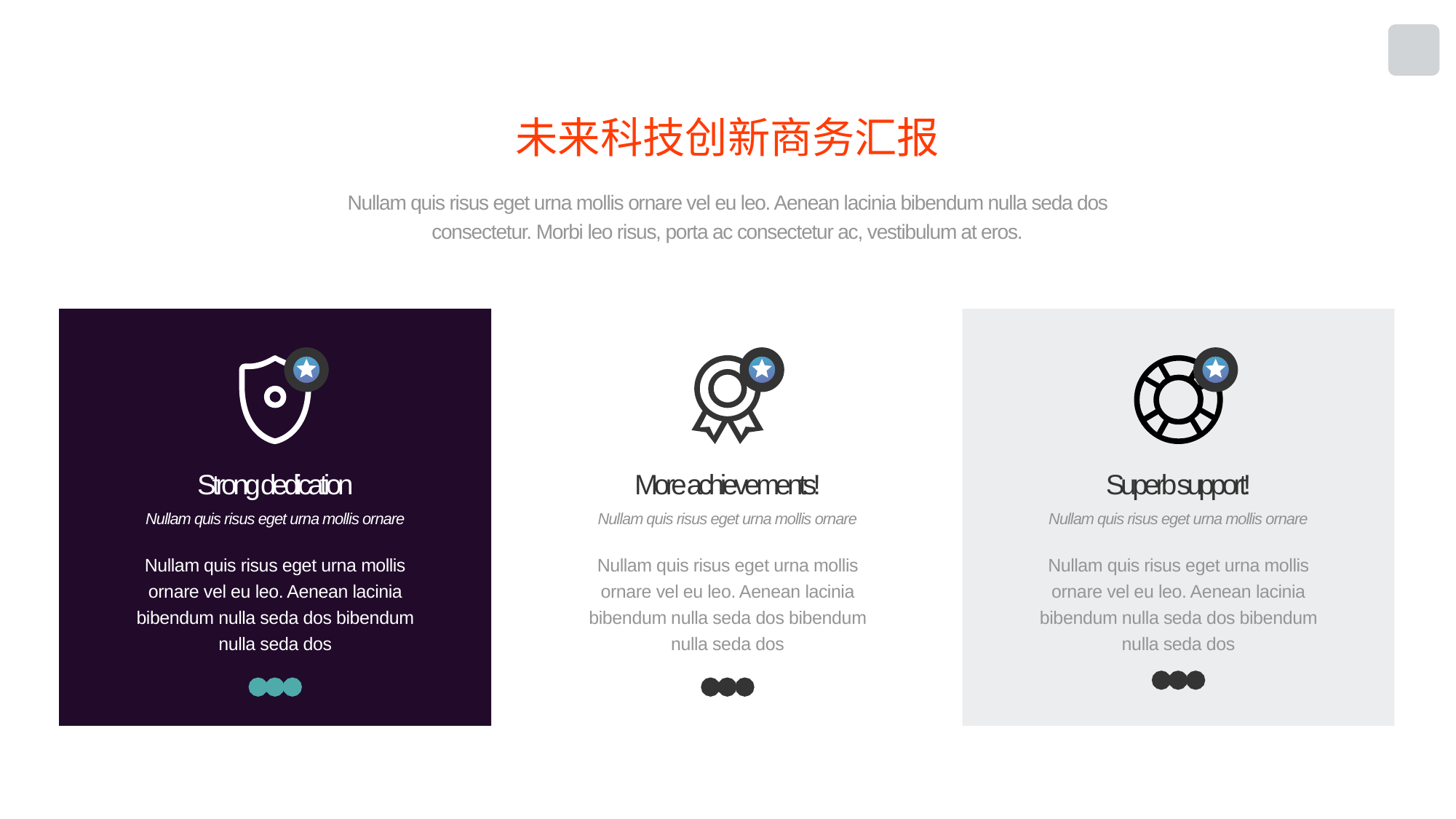

10
未来科技创新商务汇报
Nullam quis risus eget urna mollis ornare vel eu leo. Aenean lacinia bibendum nulla seda dos consectetur. Morbi leo risus, porta ac consectetur ac, vestibulum at eros.

Strong dedication
More achievements!
Superb support!
Nullam quis risus eget urna mollis ornare
Nullam quis risus eget urna mollis ornare
Nullam quis risus eget urna mollis ornare
Nullam quis risus eget urna mollis ornare vel eu leo. Aenean lacinia bibendum nulla seda dos bibendum nulla seda dos
Nullam quis risus eget urna mollis ornare vel eu leo. Aenean lacinia bibendum nulla seda dos bibendum nulla seda dos
Nullam quis risus eget urna mollis ornare vel eu leo. Aenean lacinia bibendum nulla seda dos bibendum nulla seda dos